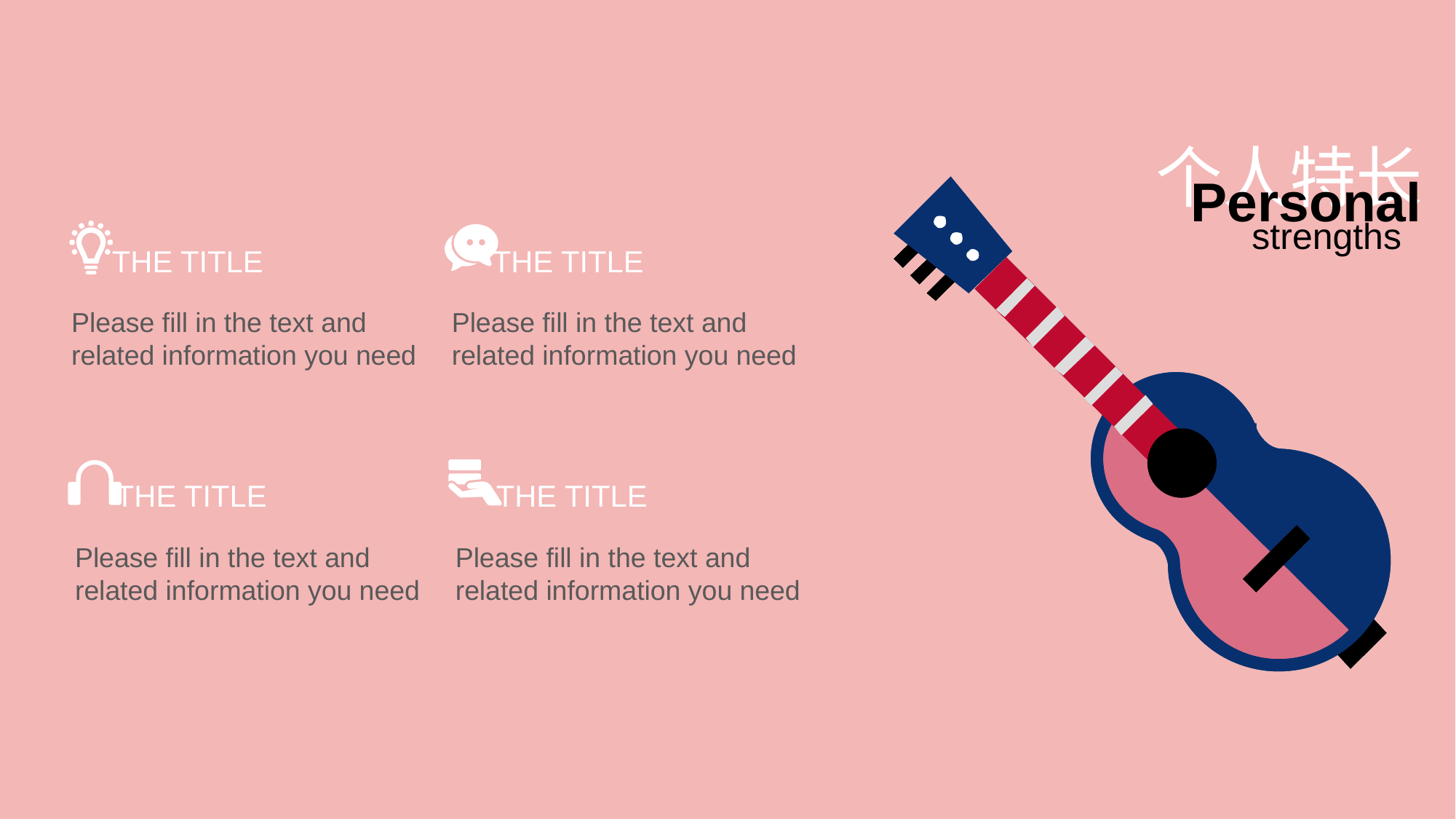

个人特长
Personal

strengths

THE TITLE
THE TITLE
Please fill in the text and related information you need
Please fill in the text and related information you need

THE TITLE

THE TITLE
Please fill in the text and related information you need
Please fill in the text and related information you need